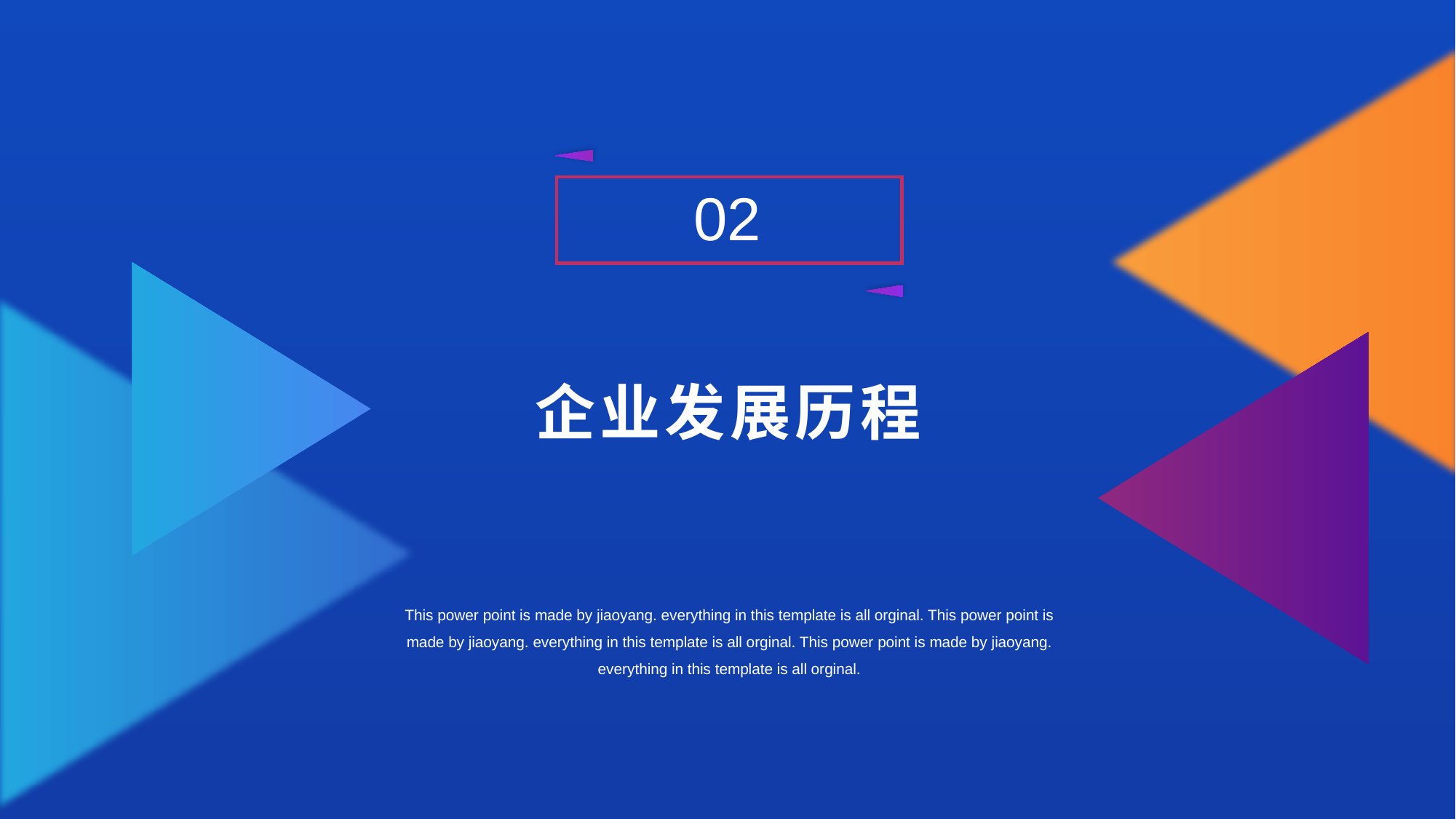

02

企业发展历程
This power point is made by jiaoyang. everything in this template is all orginal. This power point is made by jiaoyang. everything in this template is all orginal. This power point is made by jiaoyang. everything in this template is all orginal.